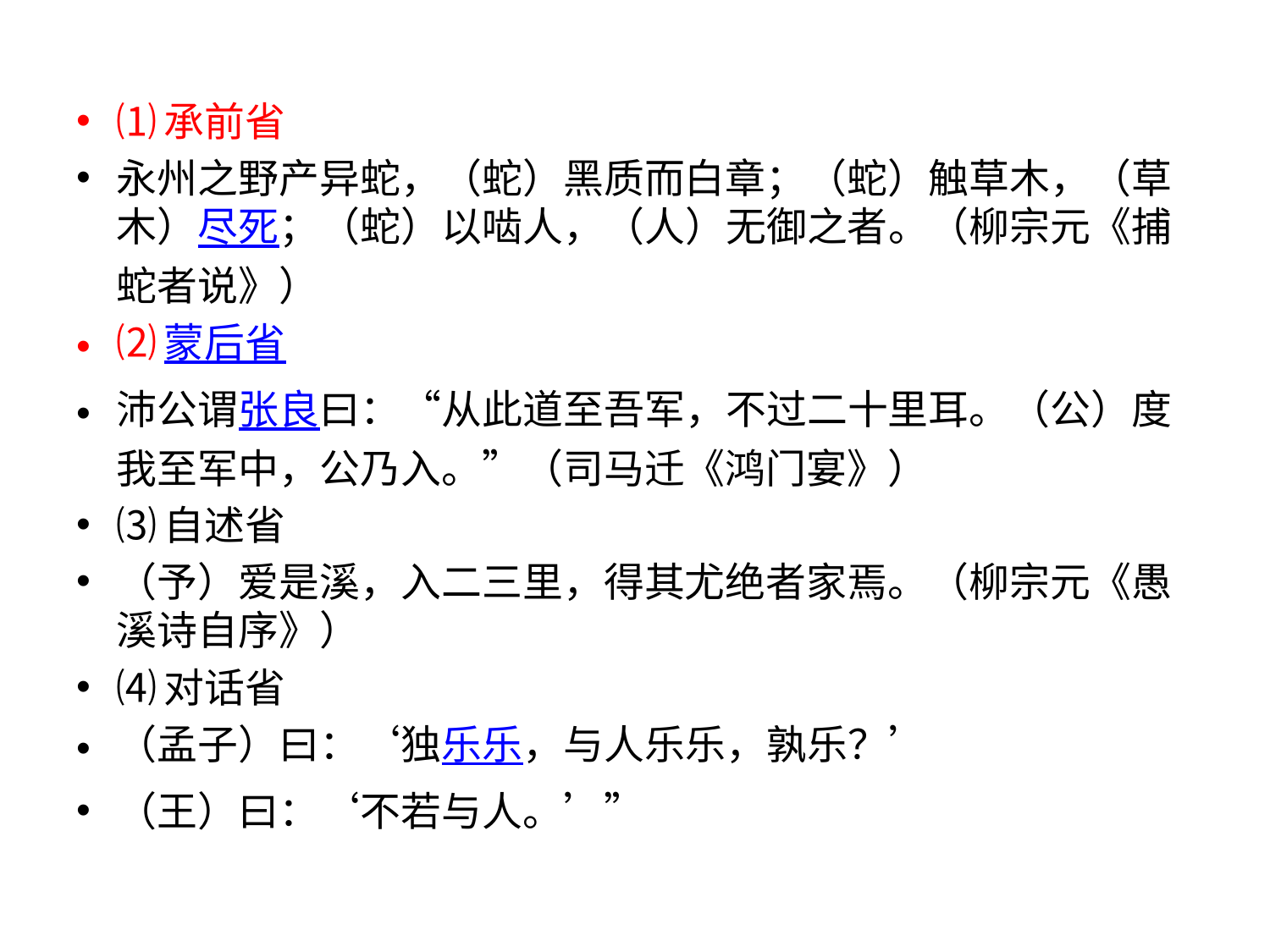

⑴承前省
永州之野产异蛇，（蛇）黑质而白章；（蛇）触草木，（草木）尽死；（蛇）以啮人，（人）无御之者。（柳宗元《捕蛇者说》）
⑵蒙后省
沛公谓张良曰：“从此道至吾军，不过二十里耳。（公）度我至军中，公乃入。”（司马迁《鸿门宴》）
⑶自述省
（予）爱是溪，入二三里，得其尤绝者家焉。（柳宗元《愚溪诗自序》）
⑷对话省
（孟子）曰：‘独乐乐，与人乐乐，孰乐？’
（王）曰：‘不若与人。’”